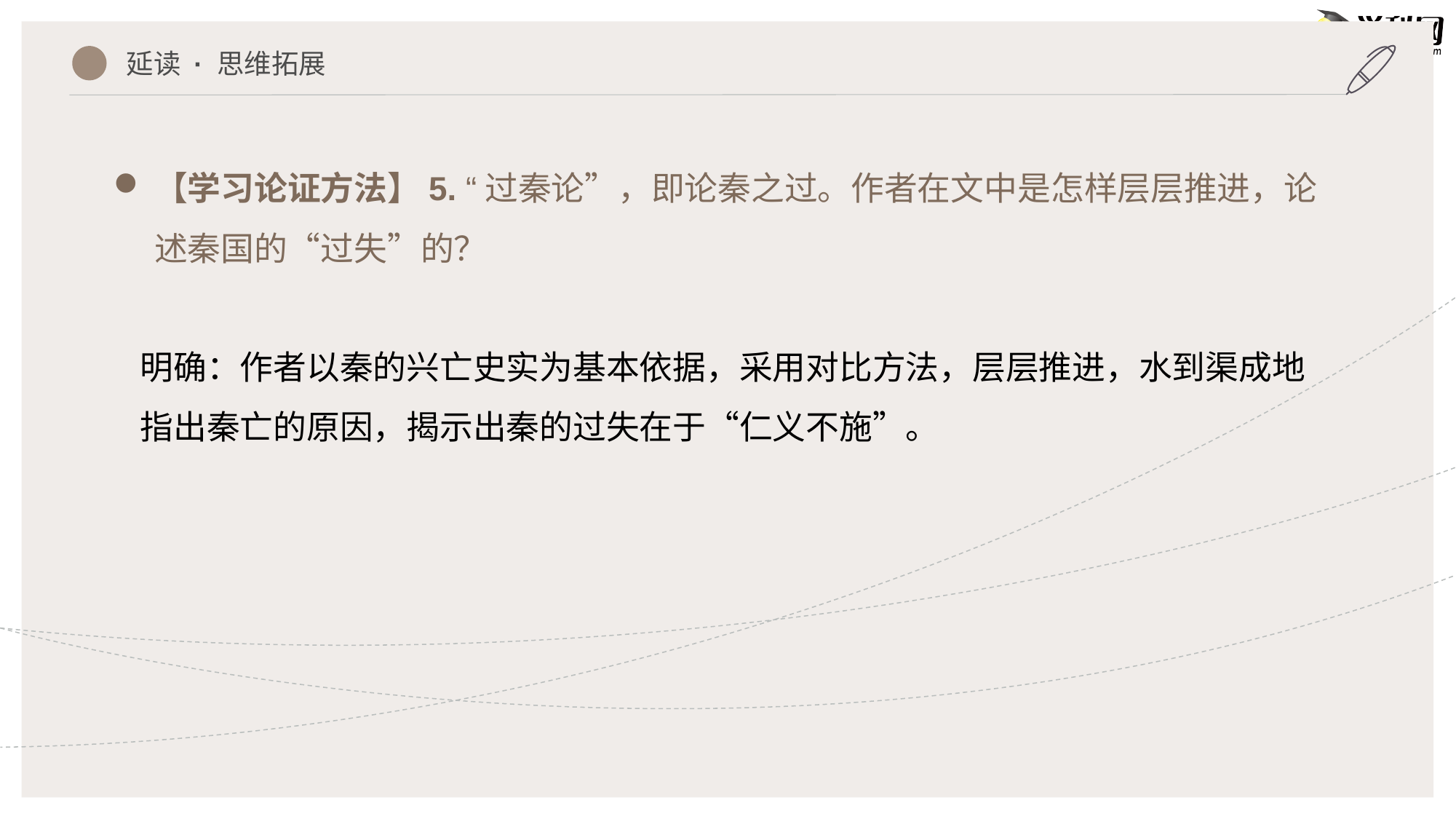

延读 · 思维拓展

【学习论证方法】5. “过秦论”，即论秦之过。作者在文中是怎样层层推进，论述秦国的“过失”的？

明确：作者以秦的兴亡史实为基本依据，采用对比方法，层层推进，水到渠成地指出秦亡的原因，揭示出秦的过失在于“仁义不施”。